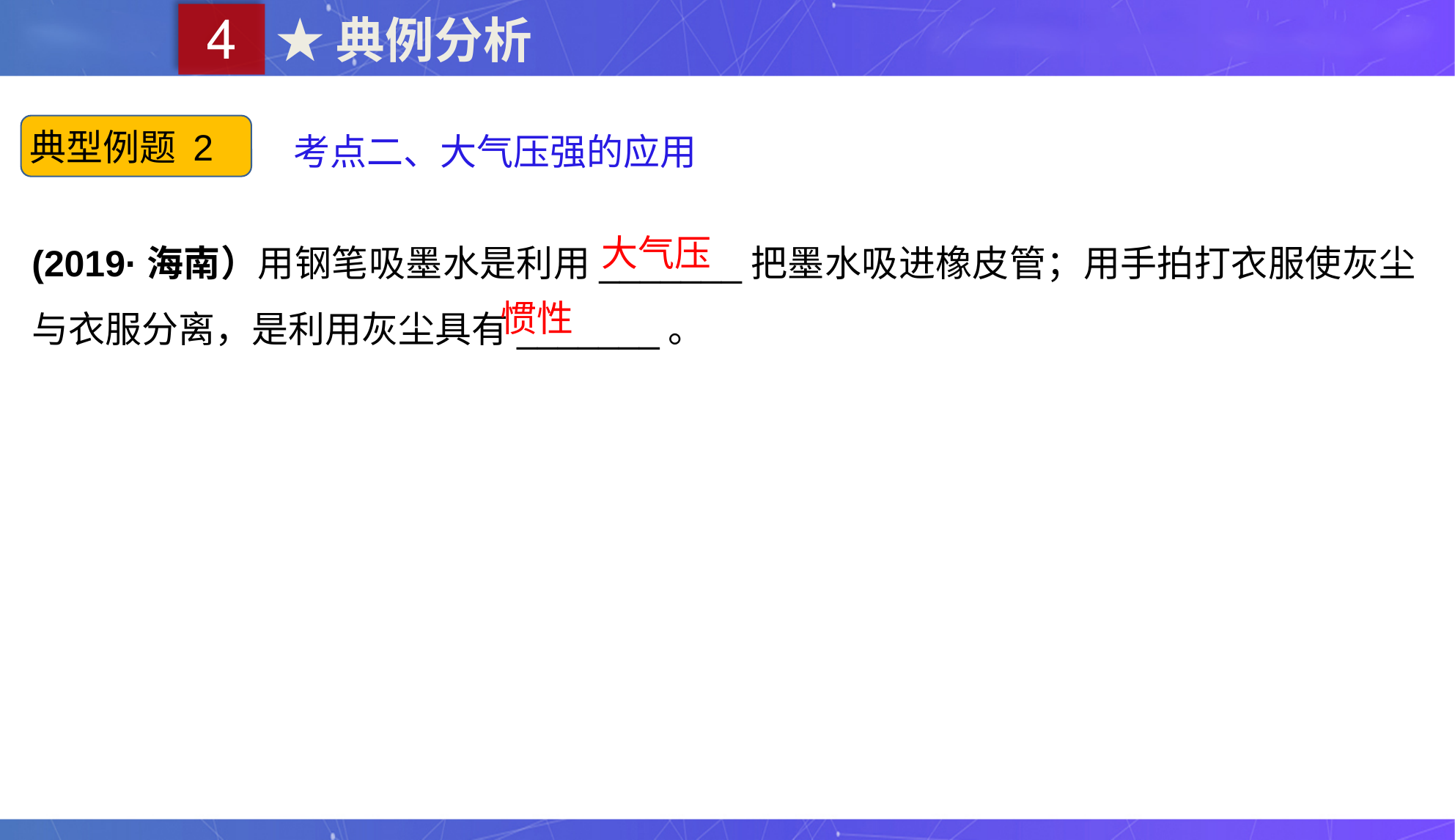

4
★典例分析
典型例题 2
考点二、大气压强的应用
(2019·海南）用钢笔吸墨水是利用_______把墨水吸进橡皮管；用手拍打衣服使灰尘与衣服分离，是利用灰尘具有_______。
大气压
惯性